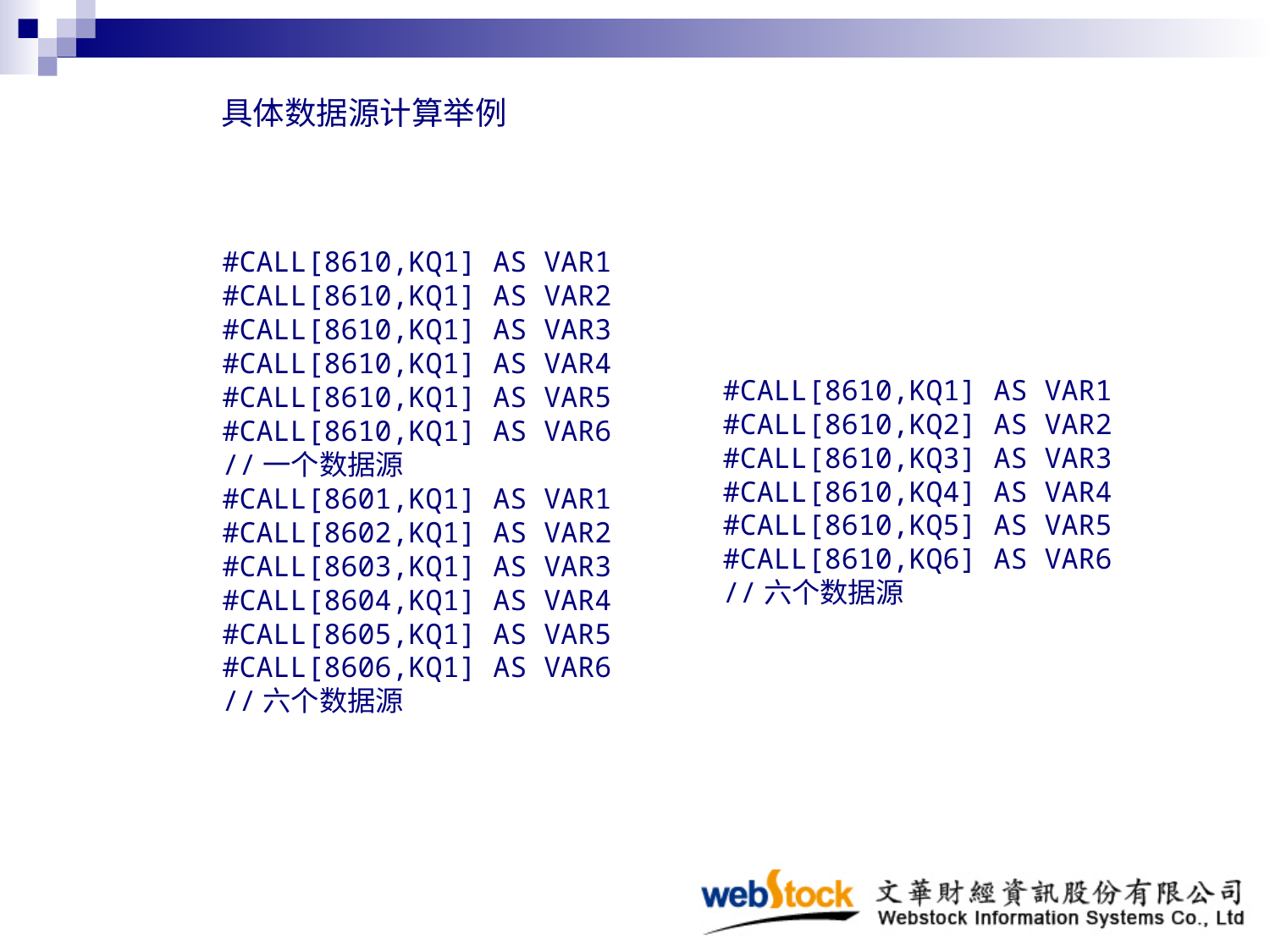

具体数据源计算举例
#CALL[8610,KQ1] AS VAR1
#CALL[8610,KQ2] AS VAR2
#CALL[8610,KQ3] AS VAR3
#CALL[8610,KQ4] AS VAR4
#CALL[8610,KQ5] AS VAR5
#CALL[8610,KQ6] AS VAR6
//六个数据源

#CALL[8610,KQ1] AS VAR1
#CALL[8610,KQ1] AS VAR2
#CALL[8610,KQ1] AS VAR3
#CALL[8610,KQ1] AS VAR4
#CALL[8610,KQ1] AS VAR5
#CALL[8610,KQ1] AS VAR6
//一个数据源
#CALL[8601,KQ1] AS VAR1
#CALL[8602,KQ1] AS VAR2
#CALL[8603,KQ1] AS VAR3
#CALL[8604,KQ1] AS VAR4
#CALL[8605,KQ1] AS VAR5
#CALL[8606,KQ1] AS VAR6
//六个数据源